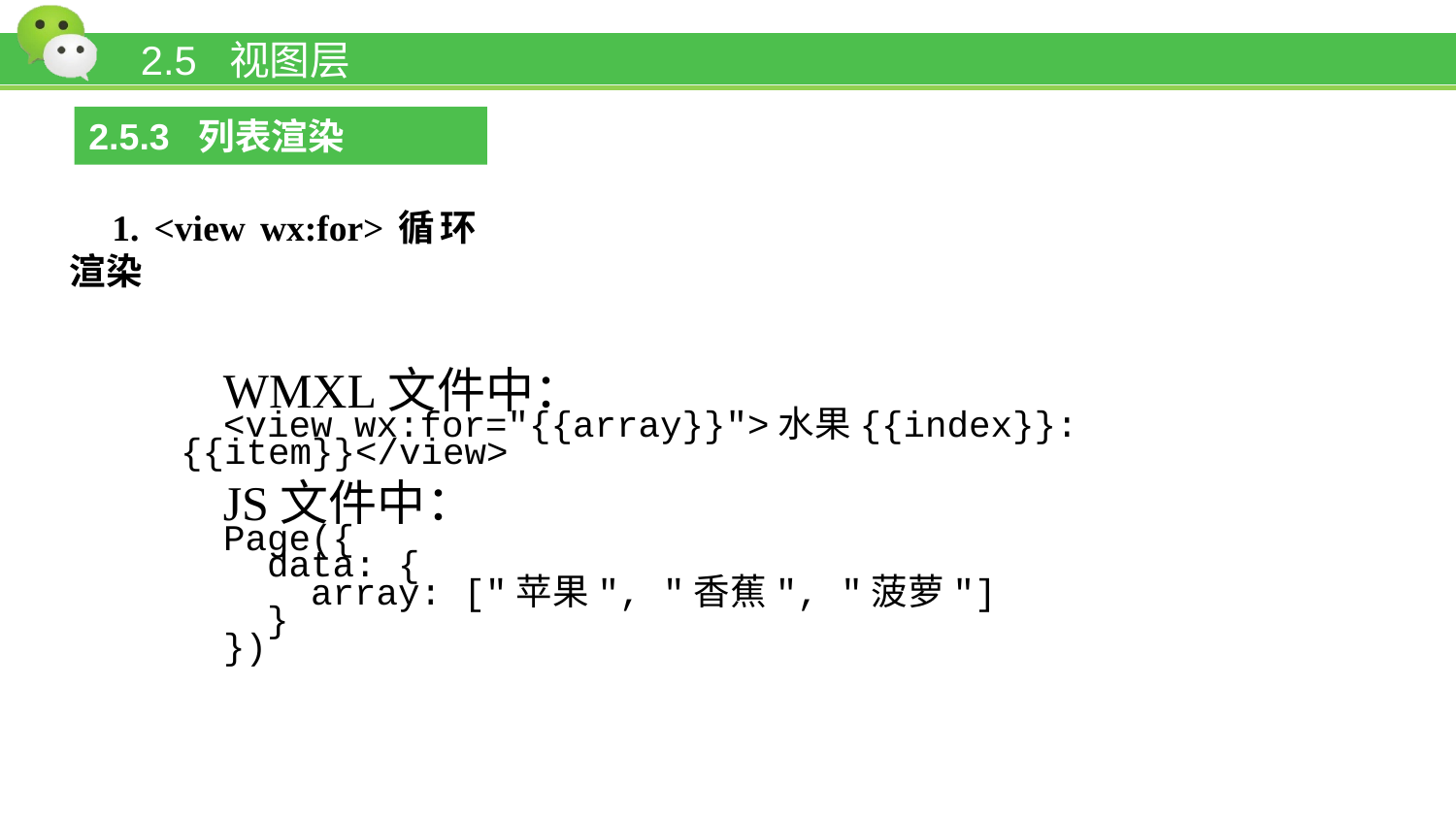

# 2.5  视图层
2.5.3  列表渲染
1. <view wx:for>循环渲染
WMXL文件中：
<view wx:for="{{array}}">水果{{index}}: {{item}}</view>
JS文件中：
Page({
  data: {
    array: ["苹果", "香蕉", "菠萝"]
  }
})